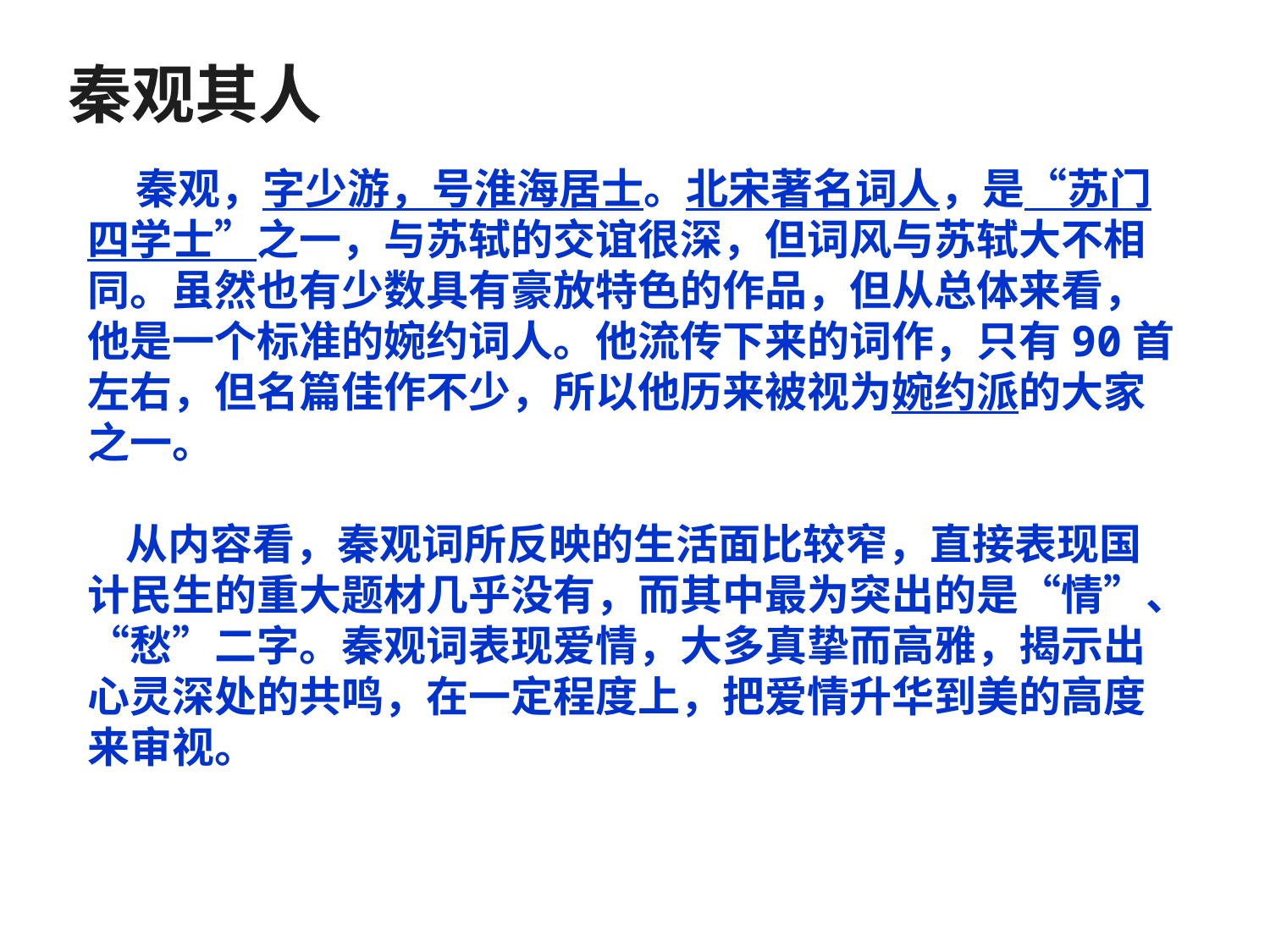

# 秦观其人
    秦观，字少游，号淮海居士。北宋著名词人，是“苏门四学士”之一，与苏轼的交谊很深，但词风与苏轼大不相同。虽然也有少数具有豪放特色的作品，但从总体来看，他是一个标准的婉约词人。他流传下来的词作，只有90首左右，但名篇佳作不少，所以他历来被视为婉约派的大家之一。
    从内容看，秦观词所反映的生活面比较窄，直接表现国计民生的重大题材几乎没有，而其中最为突出的是“情”、“愁”二字。秦观词表现爱情，大多真挚而高雅，揭示出心灵深处的共鸣，在一定程度上，把爱情升华到美的高度来审视。